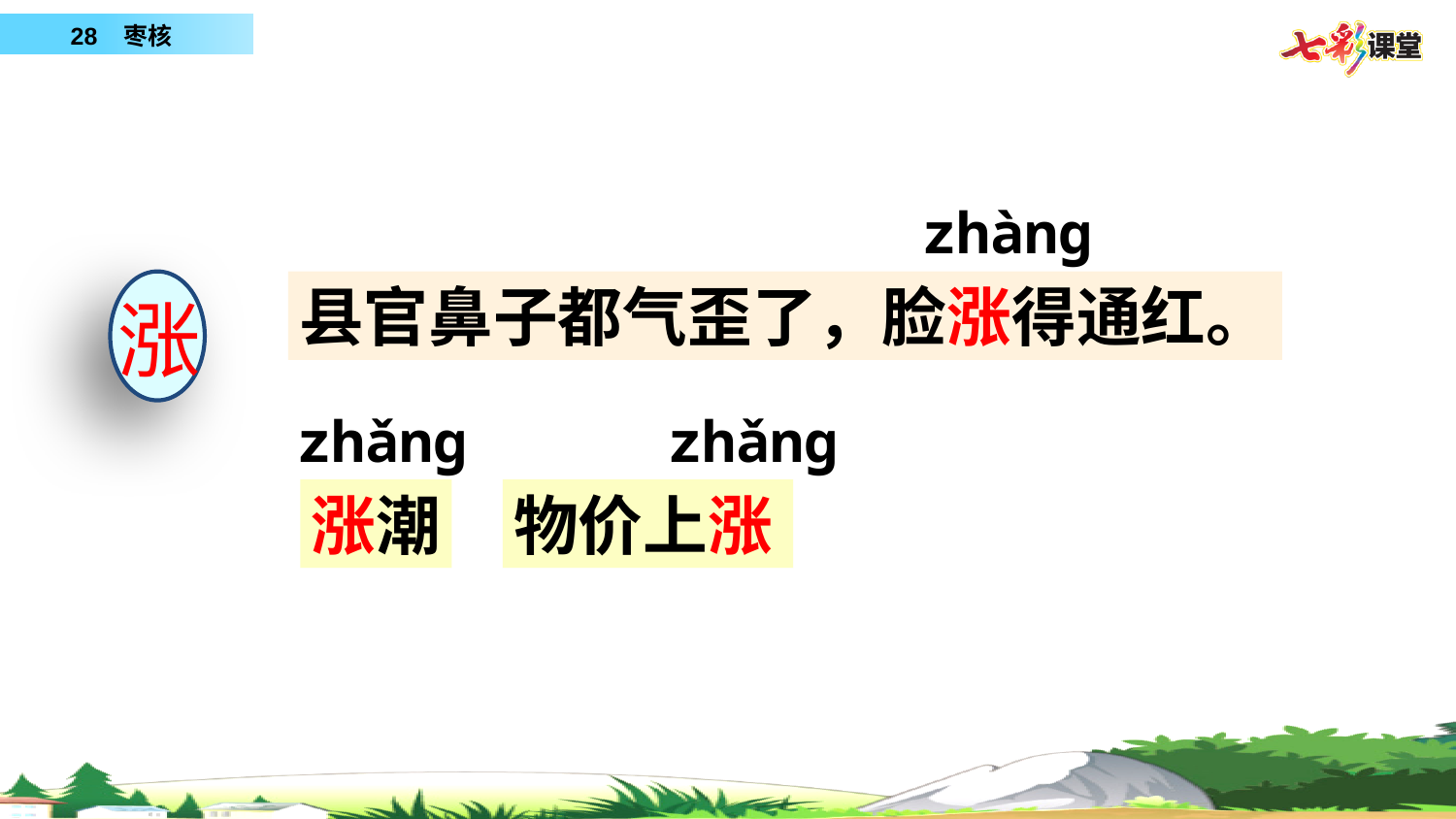

zhànɡ

涨
县官鼻子都气歪了，脸涨得通红。
zhǎnɡ
zhǎnɡ
涨潮
物价上涨